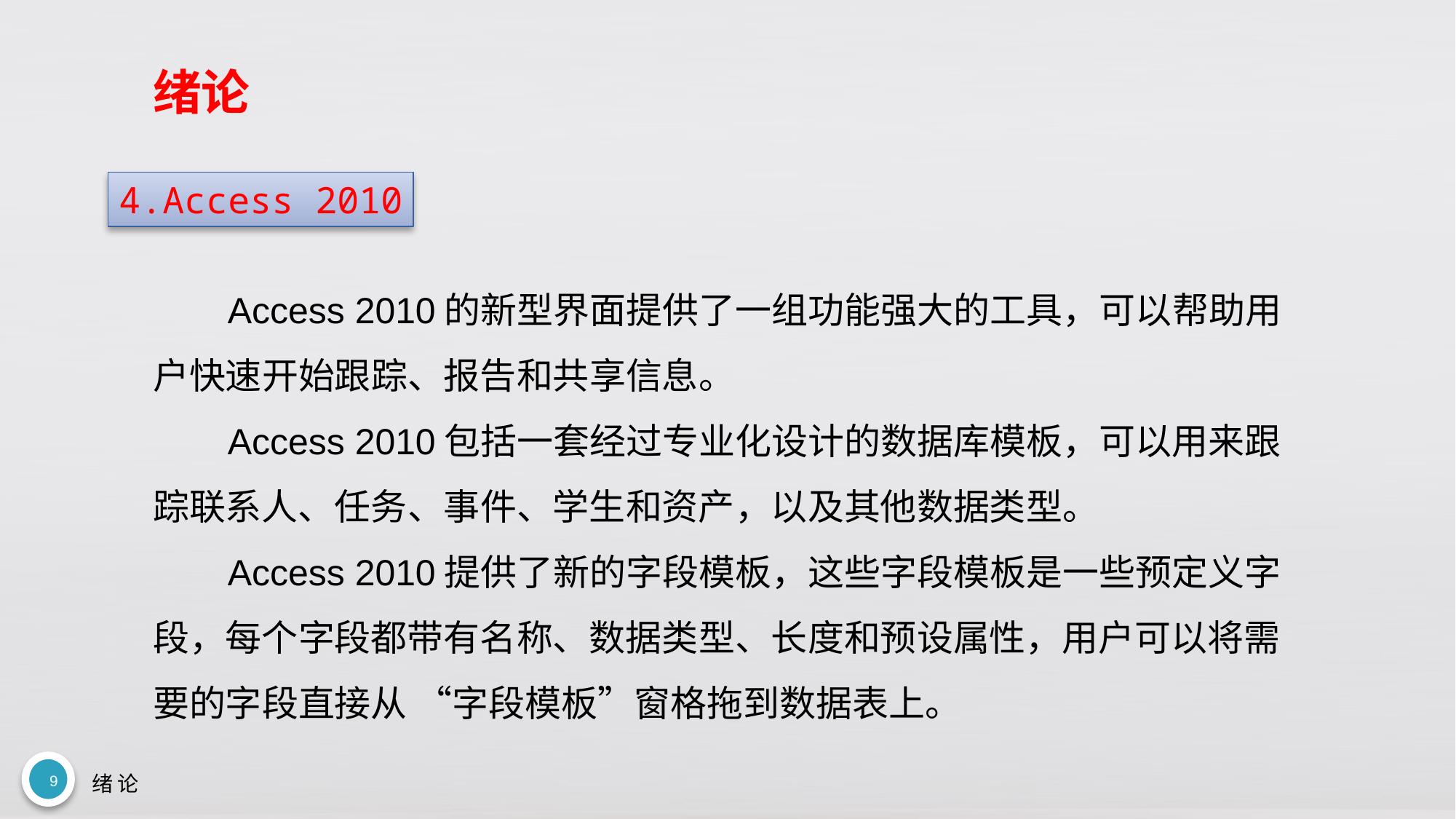

# 绪论
4.Access 2010
Access 2010的新型界面提供了一组功能强大的工具，可以帮助用户快速开始跟踪、报告和共享信息。
Access 2010包括一套经过专业化设计的数据库模板，可以用来跟踪联系人、任务、事件、学生和资产，以及其他数据类型。
Access 2010提供了新的字段模板，这些字段模板是一些预定义字段，每个字段都带有名称、数据类型、长度和预设属性，用户可以将需要的字段直接从 “字段模板”窗格拖到数据表上。
9